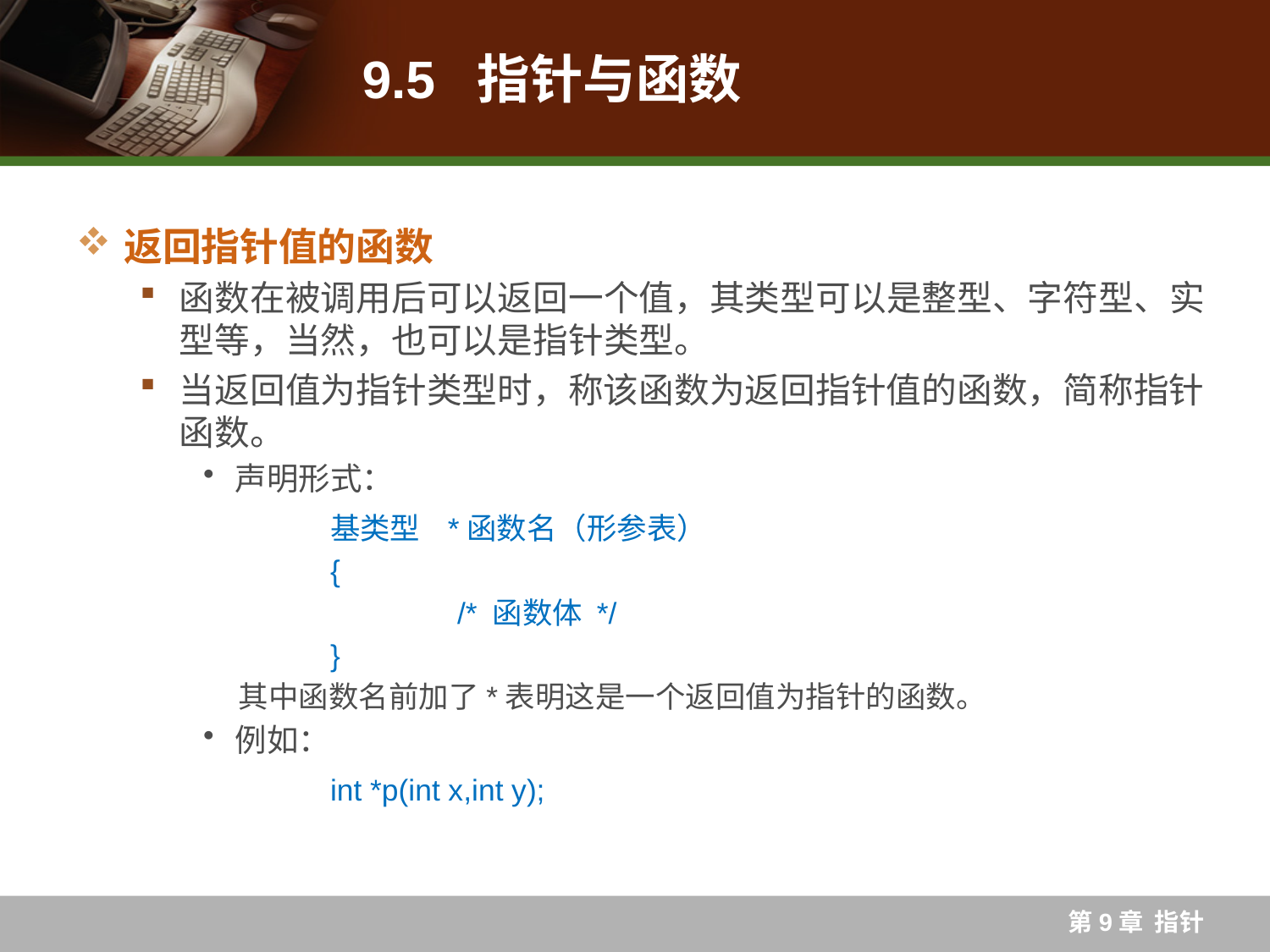

# 9.5  指针与函数
返回指针值的函数
函数在被调用后可以返回一个值，其类型可以是整型、字符型、实型等，当然，也可以是指针类型。
当返回值为指针类型时，称该函数为返回指针值的函数，简称指针函数。
声明形式：
	基类型   *函数名（形参表）
	{
		/* 函数体 */
	}
其中函数名前加了*表明这是一个返回值为指针的函数。
例如：
	int *p(int x,int y);
第9章  指针